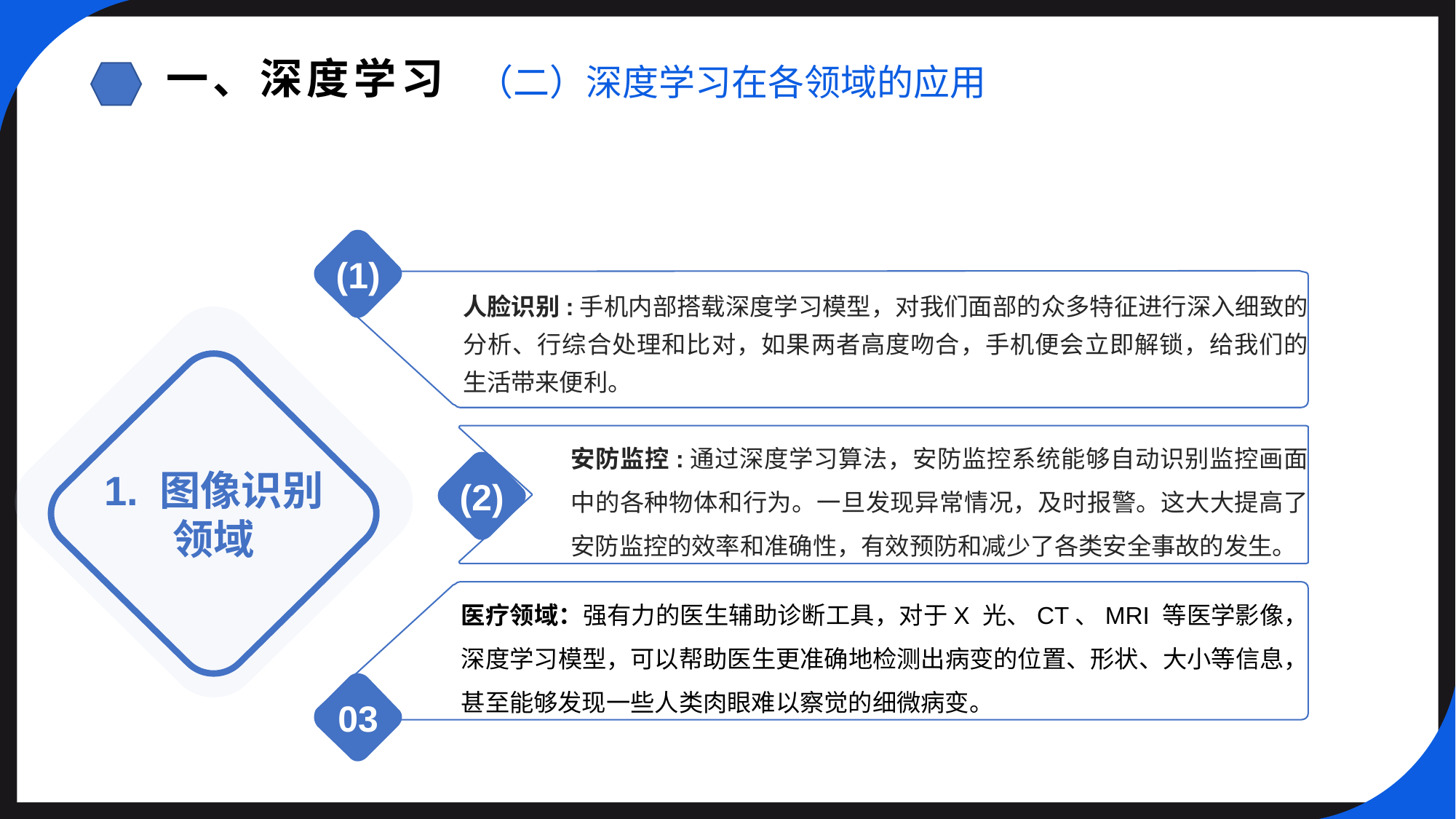

一、深度学习
（二）深度学习在各领域的应用
(1)
人脸识别:手机内部搭载深度学习模型，对我们面部的众多特征进行深入细致的分析、行综合处理和比对，如果两者高度吻合，手机便会立即解锁，给我们的生活带来便利。

1. 图像识别
领域
安防监控:通过深度学习算法，安防监控系统能够自动识别监控画面中的各种物体和行为。一旦发现异常情况，及时报警。这大大提高了安防监控的效率和准确性，有效预防和减少了各类安全事故的发生。
(2)
医疗领域：强有力的医生辅助诊断工具，对于X 光、CT、MRI 等医学影像，深度学习模型，可以帮助医生更准确地检测出病变的位置、形状、大小等信息，甚至能够发现一些人类肉眼难以察觉的细微病变。
03